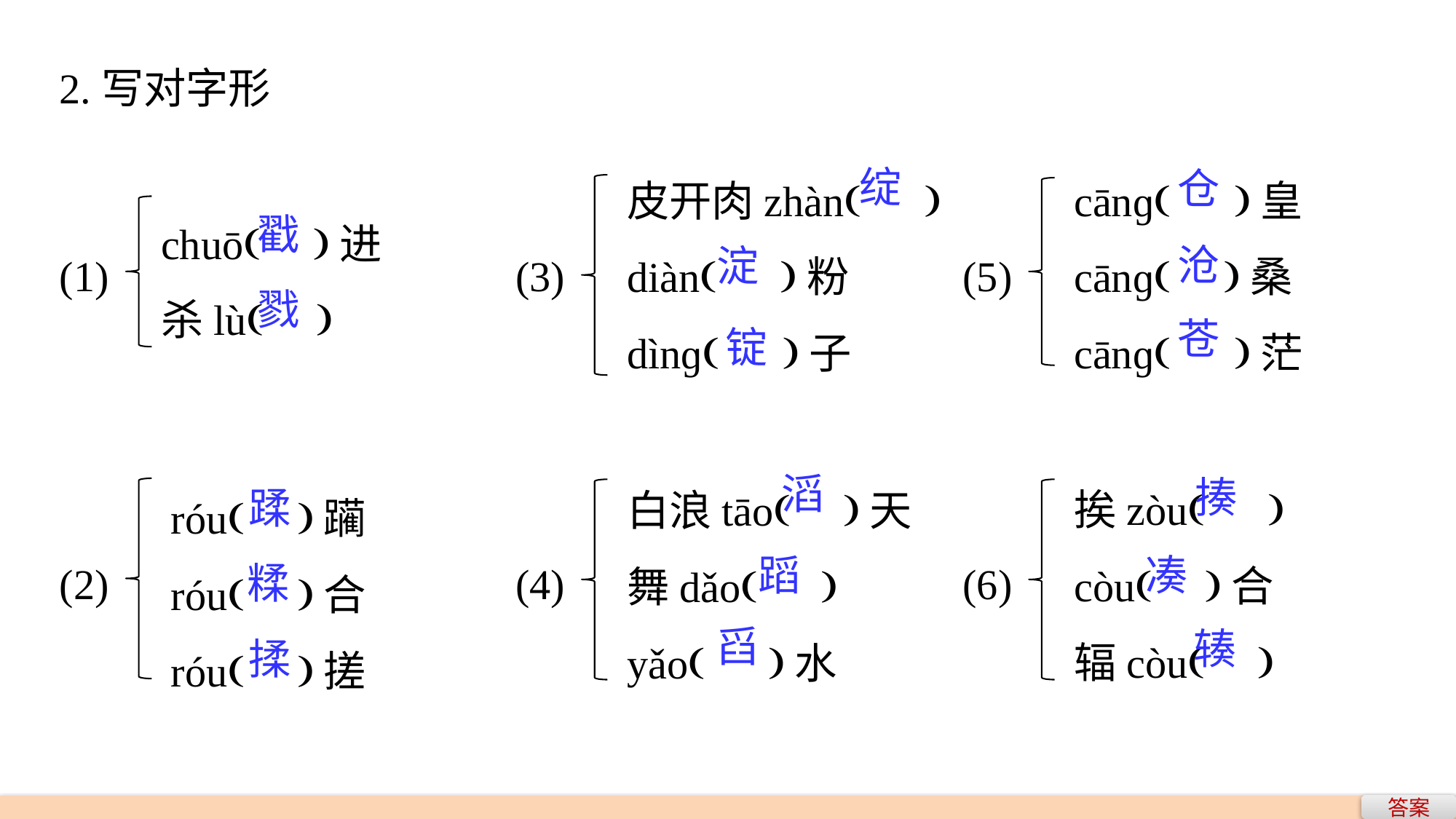

2.写对字形
皮开肉zhàn(      )
diàn(      )粉
dìnɡ(      )子
cānɡ(      )皇
cānɡ(     )桑
cānɡ(      )茫
绽
仓

chuō(     )进
杀lù(     )

戳
沧
淀
(1)
(3)
(5)
戮
苍
锭
挨zòu(      )
còu(     )合
辐còu(     )
白浪tāo(     )天
舞dǎo(      )
yǎo(      )水
róu(     )躏
róu(     )合
róu(     )搓
滔
揍
蹂

蹈
凑
糅
(2)
(4)
(6)
舀
辏
揉
答案